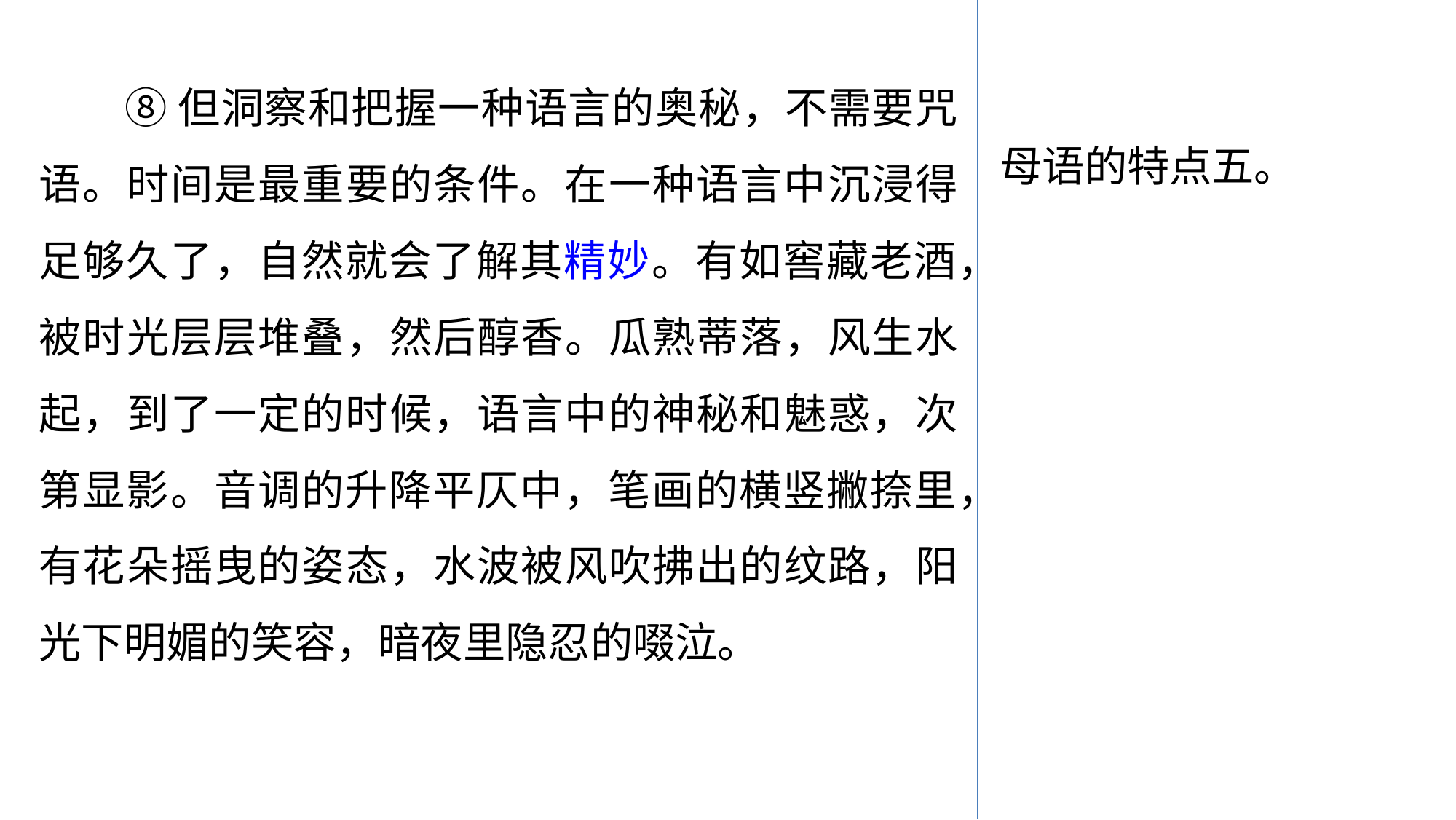

⑧但洞察和把握一种语言的奥秘，不需要咒语。时间是最重要的条件。在一种语言中沉浸得足够久了，自然就会了解其精妙。有如窖藏老酒，被时光层层堆叠，然后醇香。瓜熟蒂落，风生水起，到了一定的时候，语言中的神秘和魅惑，次第显影。音调的升降平仄中，笔画的横竖撇捺里，有花朵摇曳的姿态，水波被风吹拂出的纹路，阳光下明媚的笑容，暗夜里隐忍的啜泣。
母语的特点五。